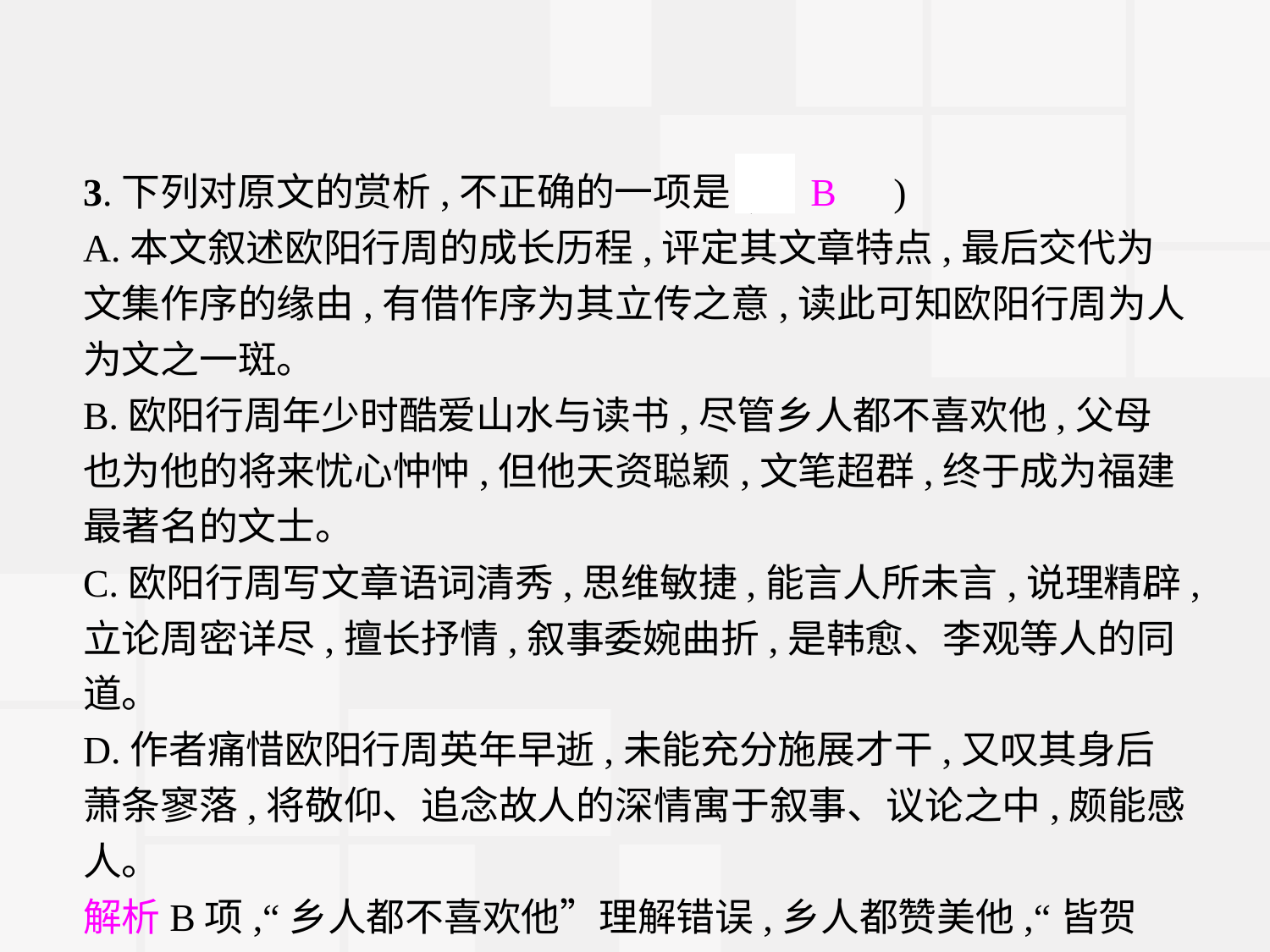

3.下列对原文的赏析,不正确的一项是(　B　)
A.本文叙述欧阳行周的成长历程,评定其文章特点,最后交代为文集作序的缘由,有借作序为其立传之意,读此可知欧阳行周为人为文之一斑。
B.欧阳行周年少时酷爱山水与读书,尽管乡人都不喜欢他,父母也为他的将来忧心忡忡,但他天资聪颖,文笔超群,终于成为福建最著名的文士。
C.欧阳行周写文章语词清秀,思维敏捷,能言人所未言,说理精辟,立论周密详尽,擅长抒情,叙事委婉曲折,是韩愈、李观等人的同道。
D.作者痛惜欧阳行周英年早逝,未能充分施展才干,又叹其身后萧条寥落,将敬仰、追念故人的深情寓于叙事、议论之中,颇能感人。
解析B项,“乡人都不喜欢他”理解错误,乡人都赞美他,“皆贺之”。